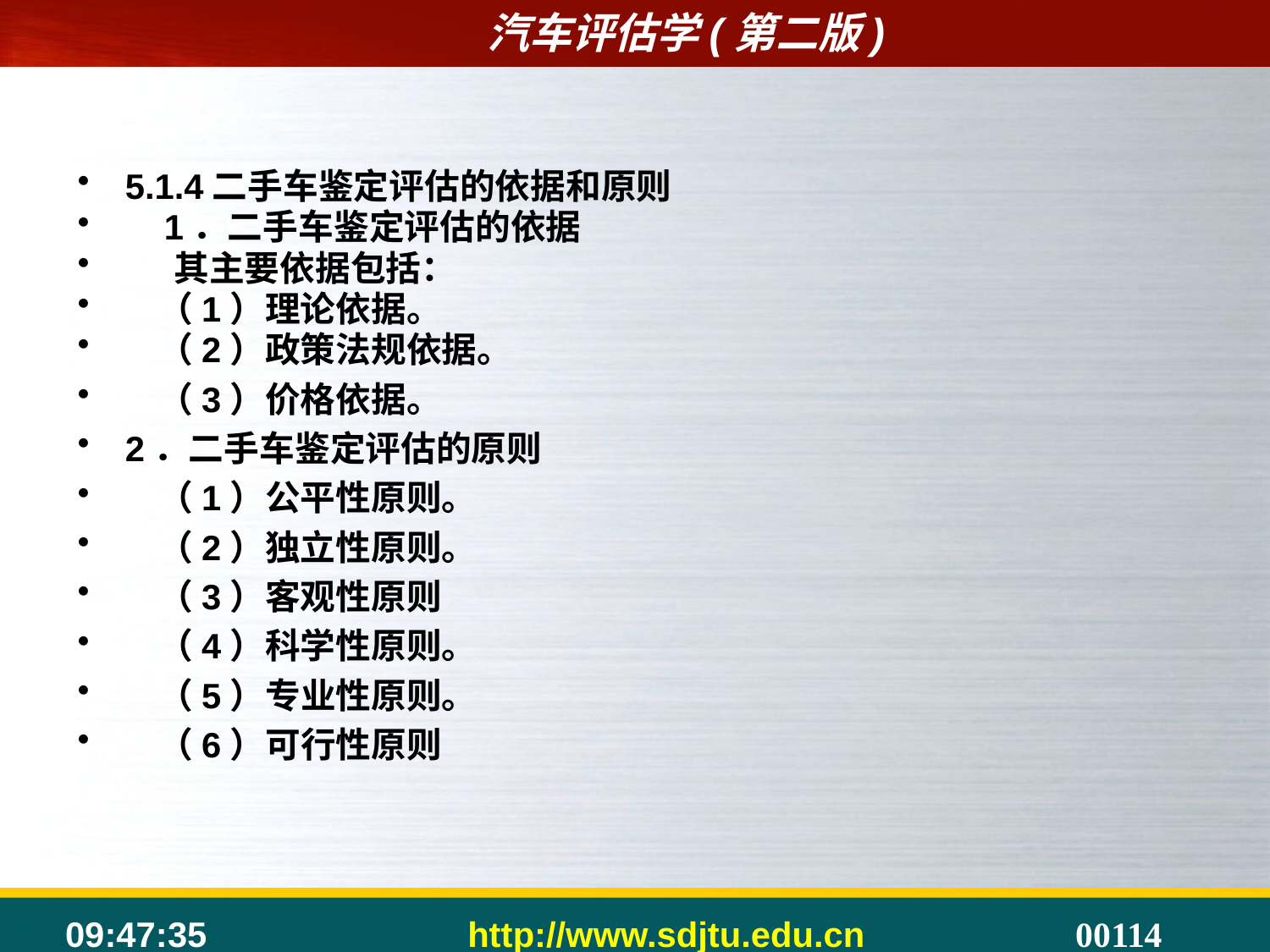

#
5.1.4二手车鉴定评估的依据和原则
    1．二手车鉴定评估的依据
     其主要依据包括：
   （1）理论依据。
   （2）政策法规依据。
   （3）价格依据。
2．二手车鉴定评估的原则
   （1）公平性原则。
   （2）独立性原则。
   （3）客观性原则
   （4）科学性原则。
   （5）专业性原则。
   （6）可行性原则